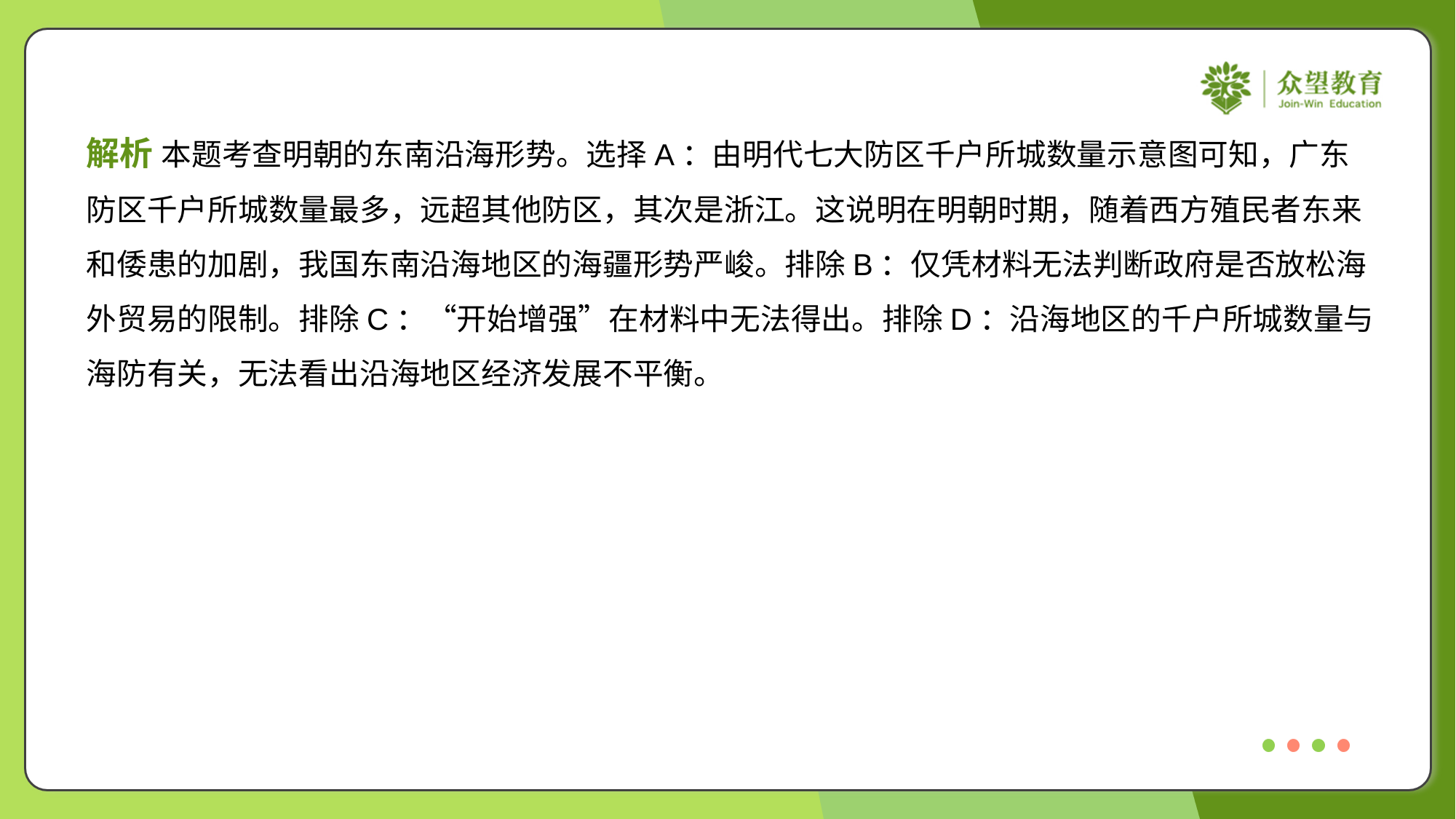

解析 本题考查明朝的东南沿海形势。选择A：由明代七大防区千户所城数量示意图可知，广东
防区千户所城数量最多，远超其他防区，其次是浙江。这说明在明朝时期，随着西方殖民者东来
和倭患的加剧，我国东南沿海地区的海疆形势严峻。排除B：仅凭材料无法判断政府是否放松海
外贸易的限制。排除C：“开始增强”在材料中无法得出。排除D：沿海地区的千户所城数量与
海防有关，无法看出沿海地区经济发展不平衡。